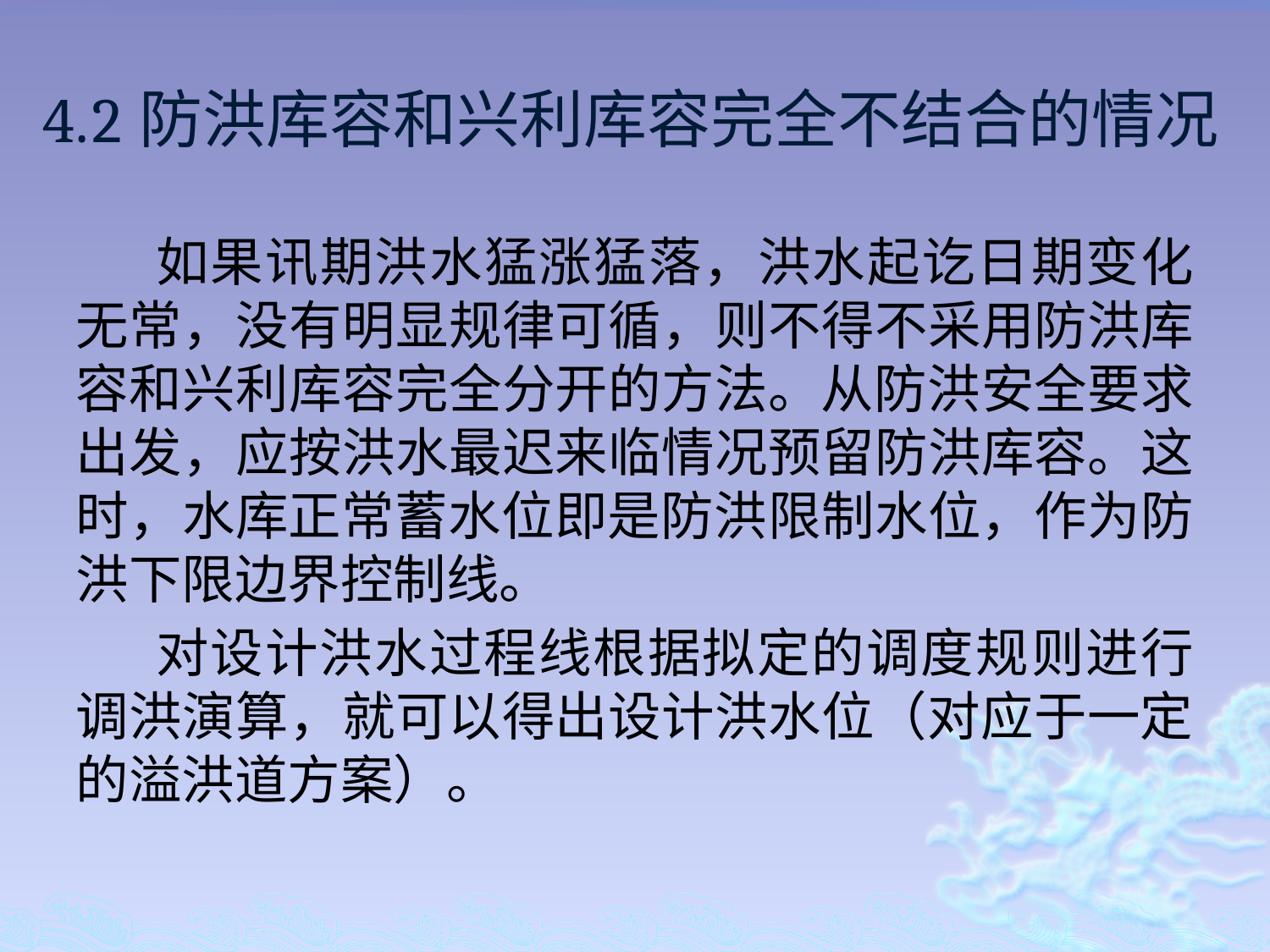

# 4.2防洪库容和兴利库容完全不结合的情况
如果讯期洪水猛涨猛落，洪水起讫日期变化无常，没有明显规律可循，则不得不采用防洪库容和兴利库容完全分开的方法。从防洪安全要求出发，应按洪水最迟来临情况预留防洪库容。这时，水库正常蓄水位即是防洪限制水位，作为防洪下限边界控制线。
对设计洪水过程线根据拟定的调度规则进行调洪演算，就可以得出设计洪水位（对应于一定的溢洪道方案）。